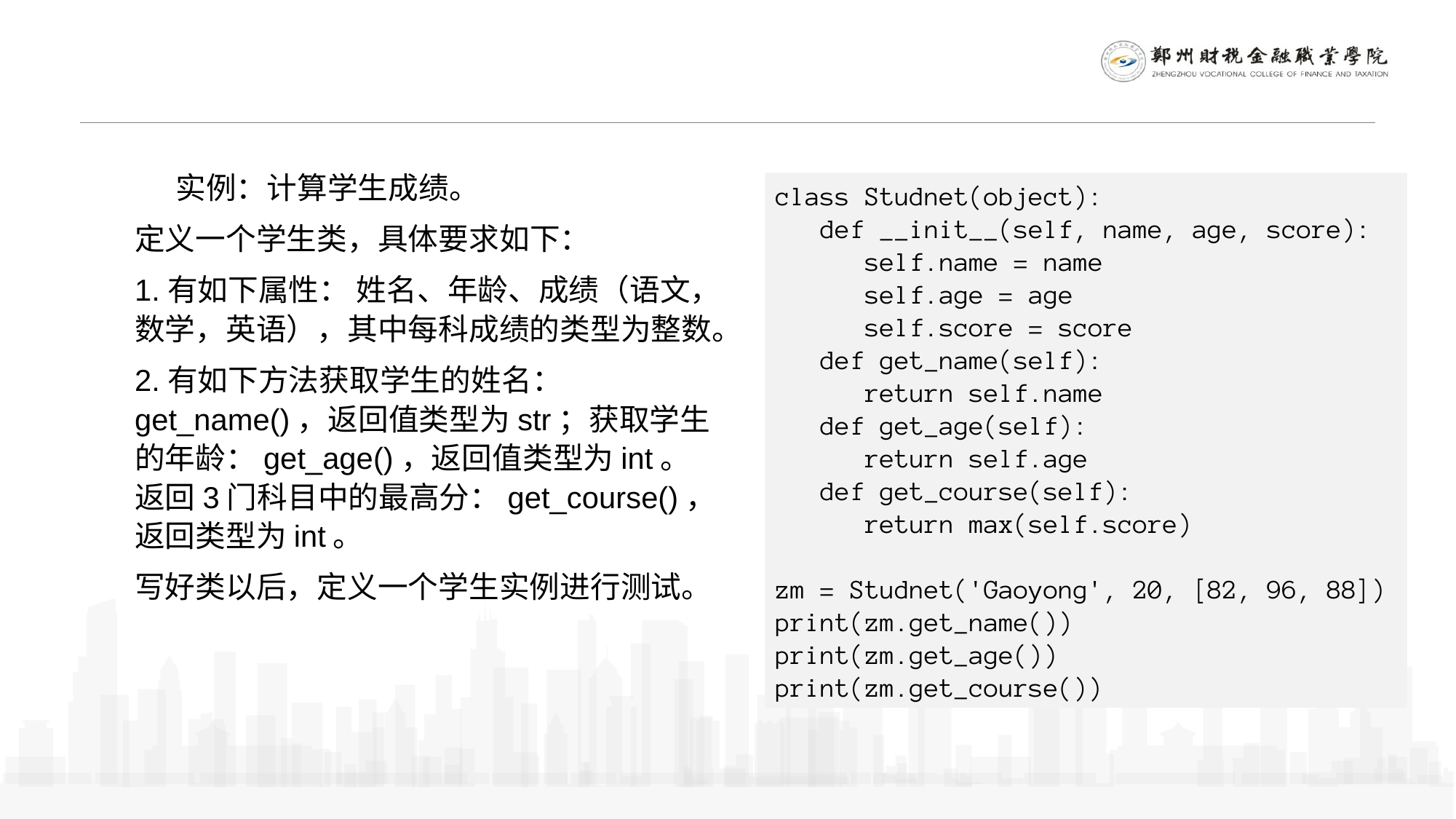

实例：计算学生成绩。
定义一个学生类，具体要求如下：
1.有如下属性： 姓名、年龄、成绩（语文，数学，英语），其中每科成绩的类型为整数。
2.有如下方法获取学生的姓名：get_name()，返回值类型为str；获取学生的年龄：get_age()，返回值类型为int。 返回3门科目中的最高分：get_course()，返回类型为int。
写好类以后，定义一个学生实例进行测试。

class Studnet(object):
   def __init__(self, name, age, score):
      self.name = name
      self.age = age
      self.score = score
   def get_name(self):
      return self.name
   def get_age(self):
      return self.age
   def get_course(self):
      return max(self.score)

zm = Studnet('Gaoyong', 20, [82, 96, 88])
print(zm.get_name())
print(zm.get_age())
print(zm.get_course())